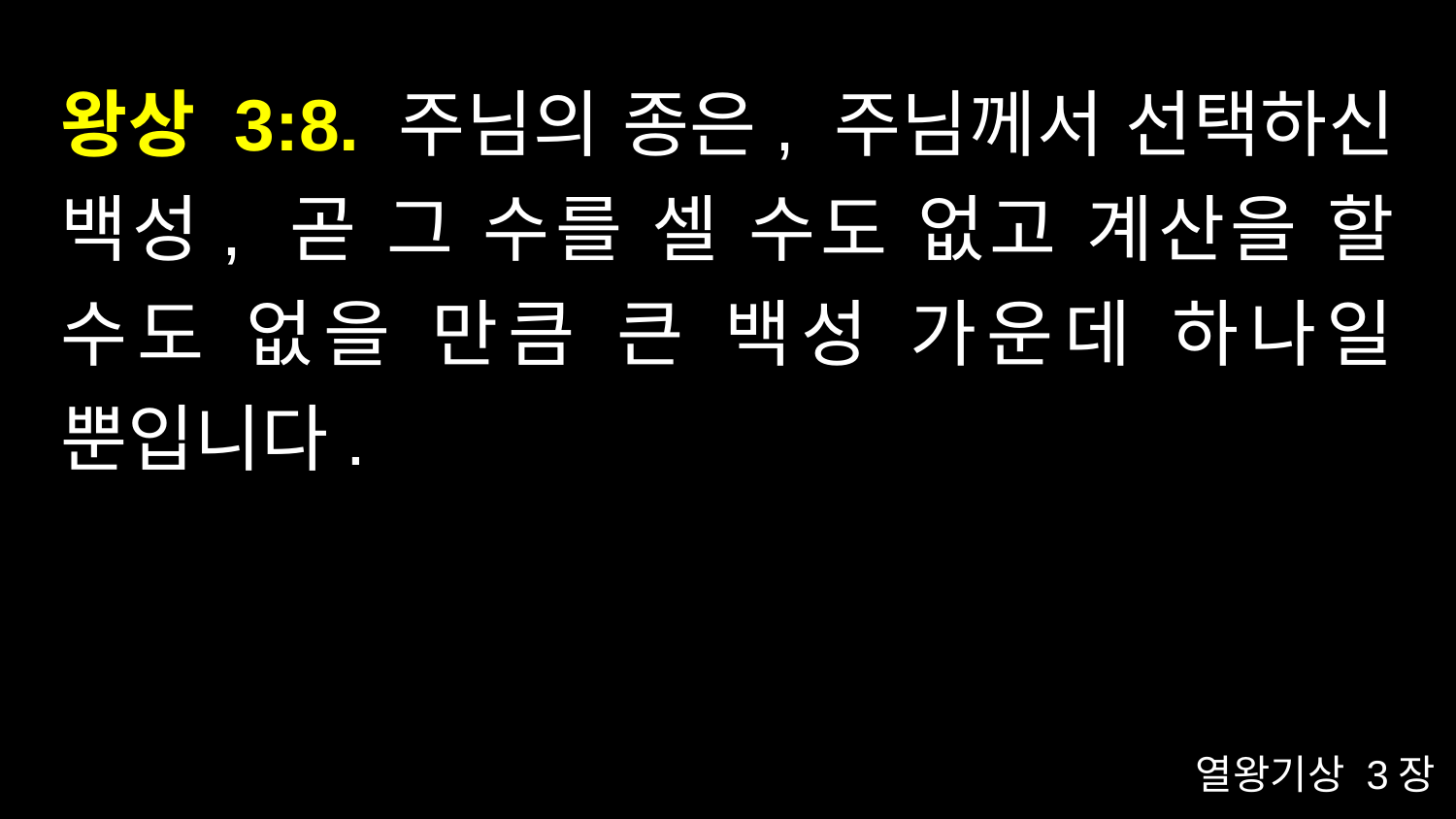

# 왕상 3:8. 주님의 종은, 주님께서 선택하신 백성, 곧 그 수를 셀 수도 없고 계산을 할 수도 없을 만큼 큰 백성 가운데 하나일 뿐입니다.
열왕기상 3장